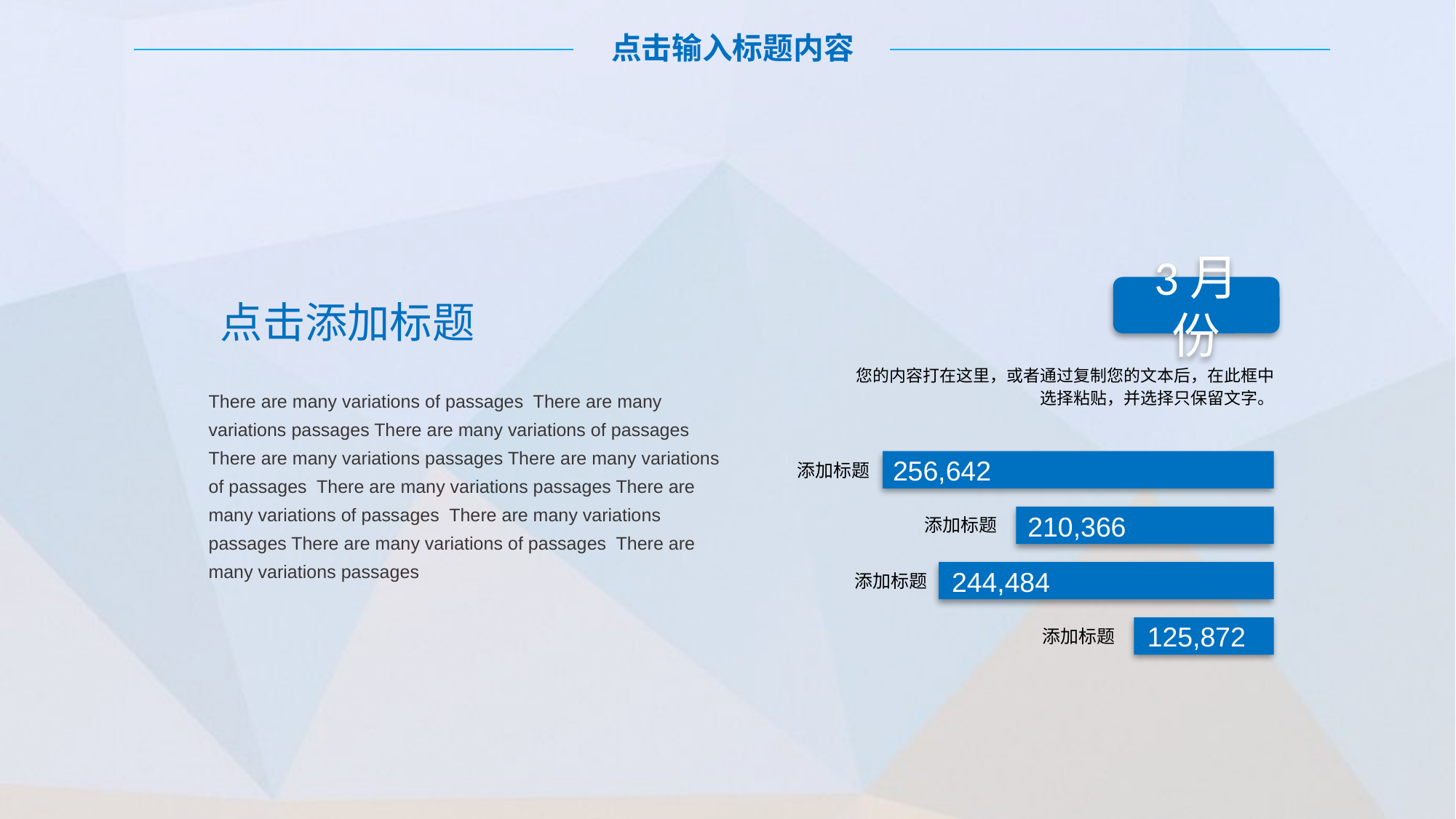

点击输入标题内容
3月份
点击添加标题
There are many variations of passages  There are many variations passages There are many variations of passages  There are many variations passages There are many variations of passages  There are many variations passages There are many variations of passages  There are many variations passages There are many variations of passages  There are many variations passages

您的内容打在这里，或者通过复制您的文本后，在此框中选择粘贴，并选择只保留文字。
256,642

添加标题
210,366

添加标题
244,484

添加标题
125,872

添加标题